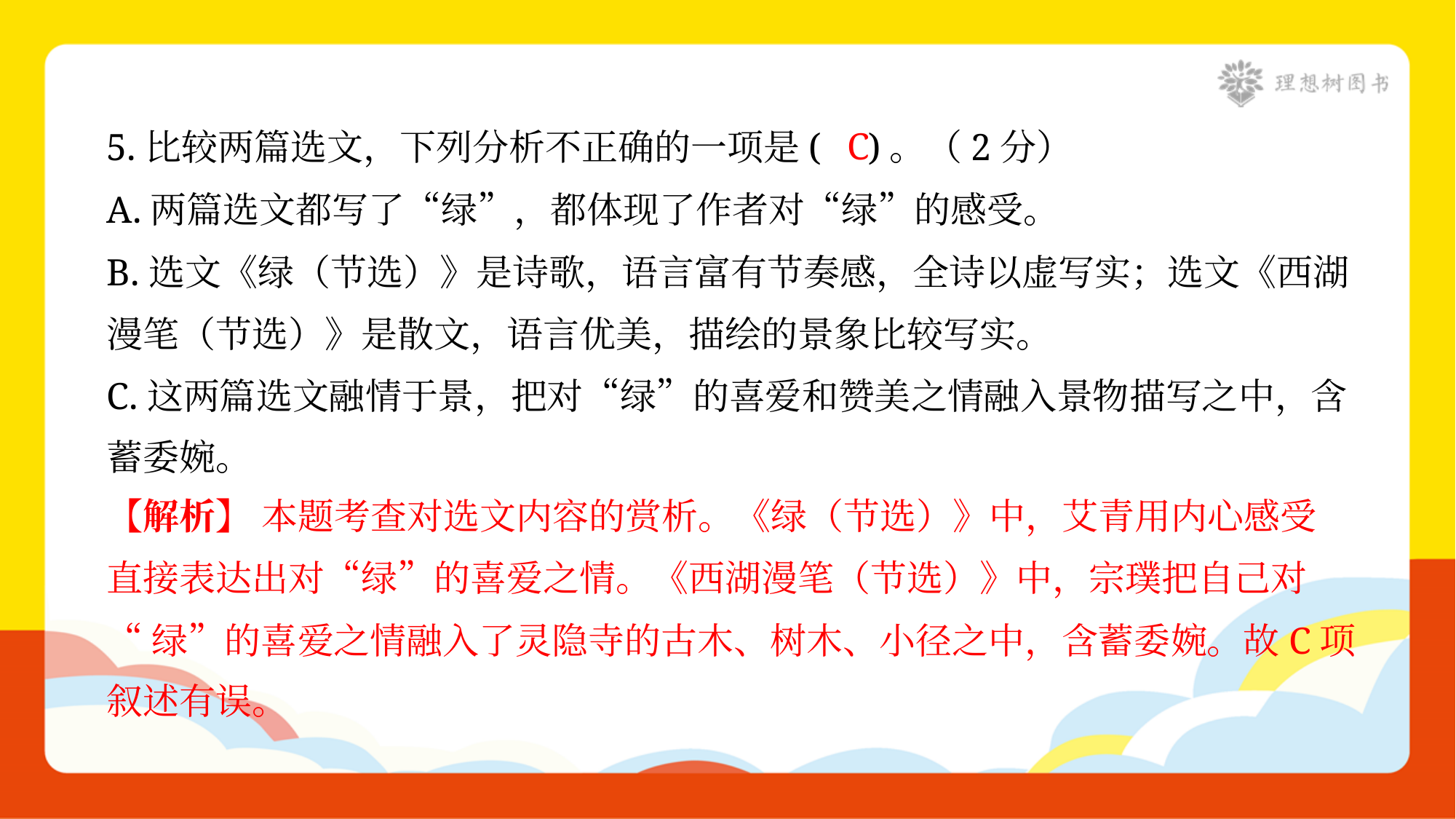

C
5.比较两篇选文，下列分析不正确的一项是(     )。（2分）
A.两篇选文都写了“绿”，都体现了作者对“绿”的感受。
B.选文《绿（节选）》是诗歌，语言富有节奏感，全诗以虚写实；选文《西湖
漫笔（节选）》是散文，语言优美，描绘的景象比较写实。
C.这两篇选文融情于景，把对“绿”的喜爱和赞美之情融入景物描写之中，含
蓄委婉。
【解析】 本题考查对选文内容的赏析。《绿（节选）》中，艾青用内心感受
直接表达出对“绿”的喜爱之情。《西湖漫笔（节选）》中，宗璞把自己对
“绿”的喜爱之情融入了灵隐寺的古木、树木、小径之中，含蓄委婉。故C项
叙述有误。